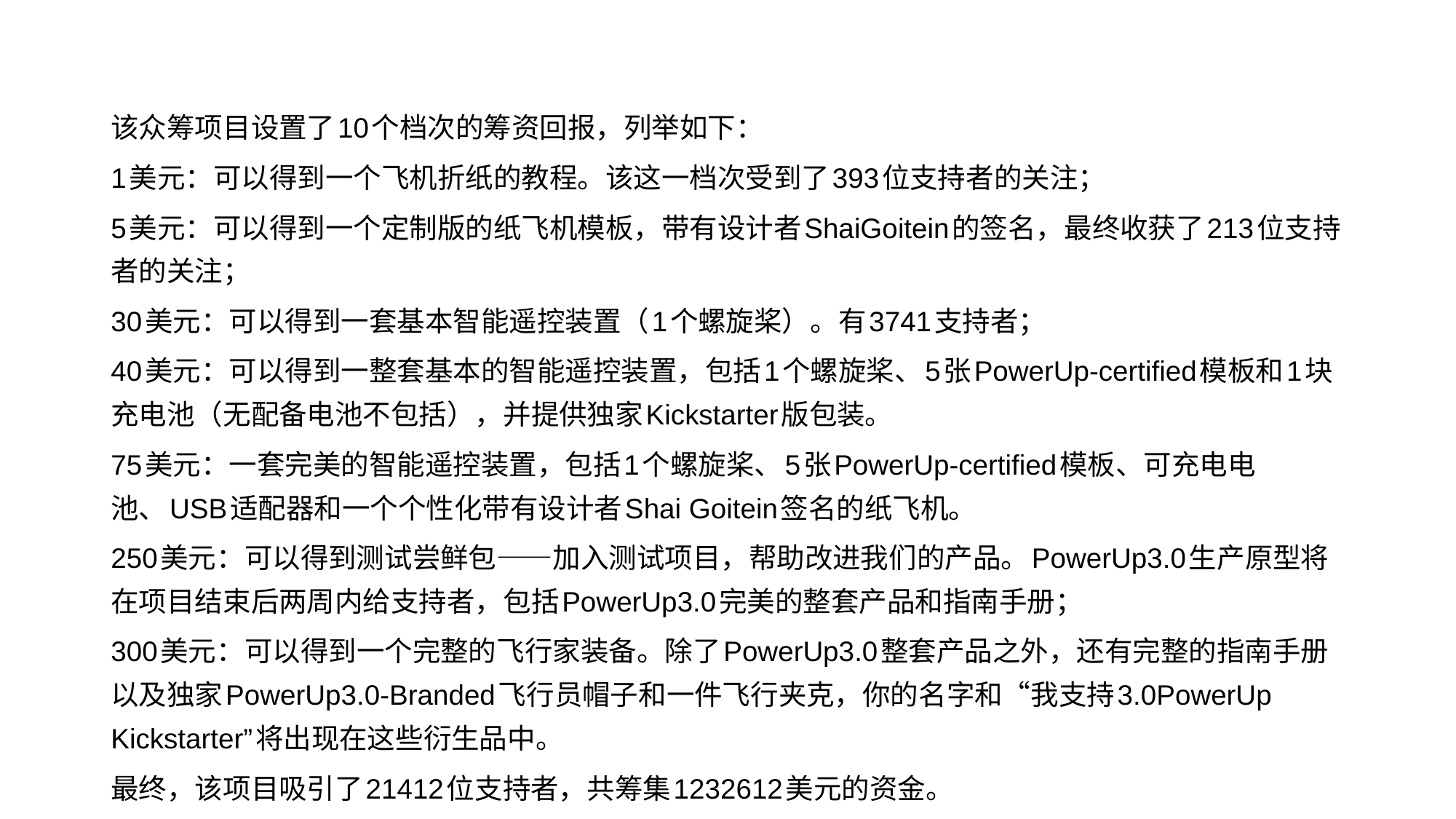

#
该众筹项目设置了10个档次的筹资回报，列举如下：
1美元：可以得到一个飞机折纸的教程。该这一档次受到了393位支持者的关注；
5美元：可以得到一个定制版的纸飞机模板，带有设计者ShaiGoitein的签名，最终收获了213位支持者的关注；
30美元：可以得到一套基本智能遥控装置（1个螺旋桨）。有3741支持者；
40美元：可以得到一整套基本的智能遥控装置，包括1个螺旋桨、5张PowerUp-certified模板和1块充电池（无配备电池不包括），并提供独家Kickstarter版包装。
75美元：一套完美的智能遥控装置，包括1个螺旋桨、5张PowerUp-certified模板、可充电电池、USB适配器和一个个性化带有设计者Shai Goitein签名的纸飞机。
250美元：可以得到测试尝鲜包——加入测试项目，帮助改进我们的产品。PowerUp3.0生产原型将在项目结束后两周内给支持者，包括PowerUp3.0完美的整套产品和指南手册；
300美元：可以得到一个完整的飞行家装备。除了PowerUp3.0整套产品之外，还有完整的指南手册以及独家PowerUp3.0-Branded飞行员帽子和一件飞行夹克，你的名字和“我支持3.0PowerUp Kickstarter”将出现在这些衍生品中。
最终，该项目吸引了21412位支持者，共筹集1232612美元的资金。